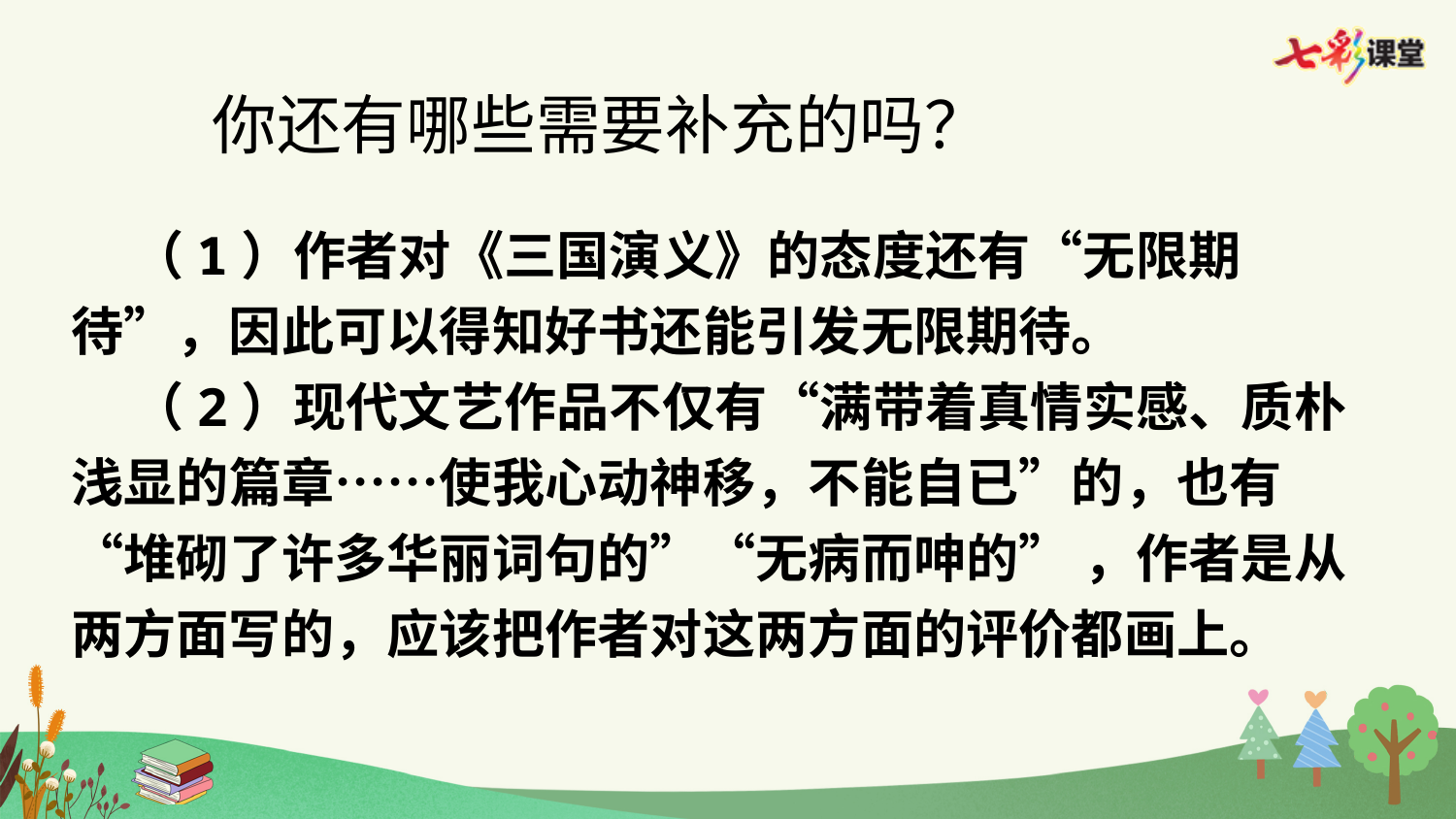

你还有哪些需要补充的吗？
    （1）作者对《三国演义》的态度还有“无限期待”，因此可以得知好书还能引发无限期待。
    （2）现代文艺作品不仅有“满带着真情实感、质朴浅显的篇章……使我心动神移，不能自已”的，也有“堆砌了许多华丽词句的”“无病而呻的” ，作者是从两方面写的，应该把作者对这两方面的评价都画上。